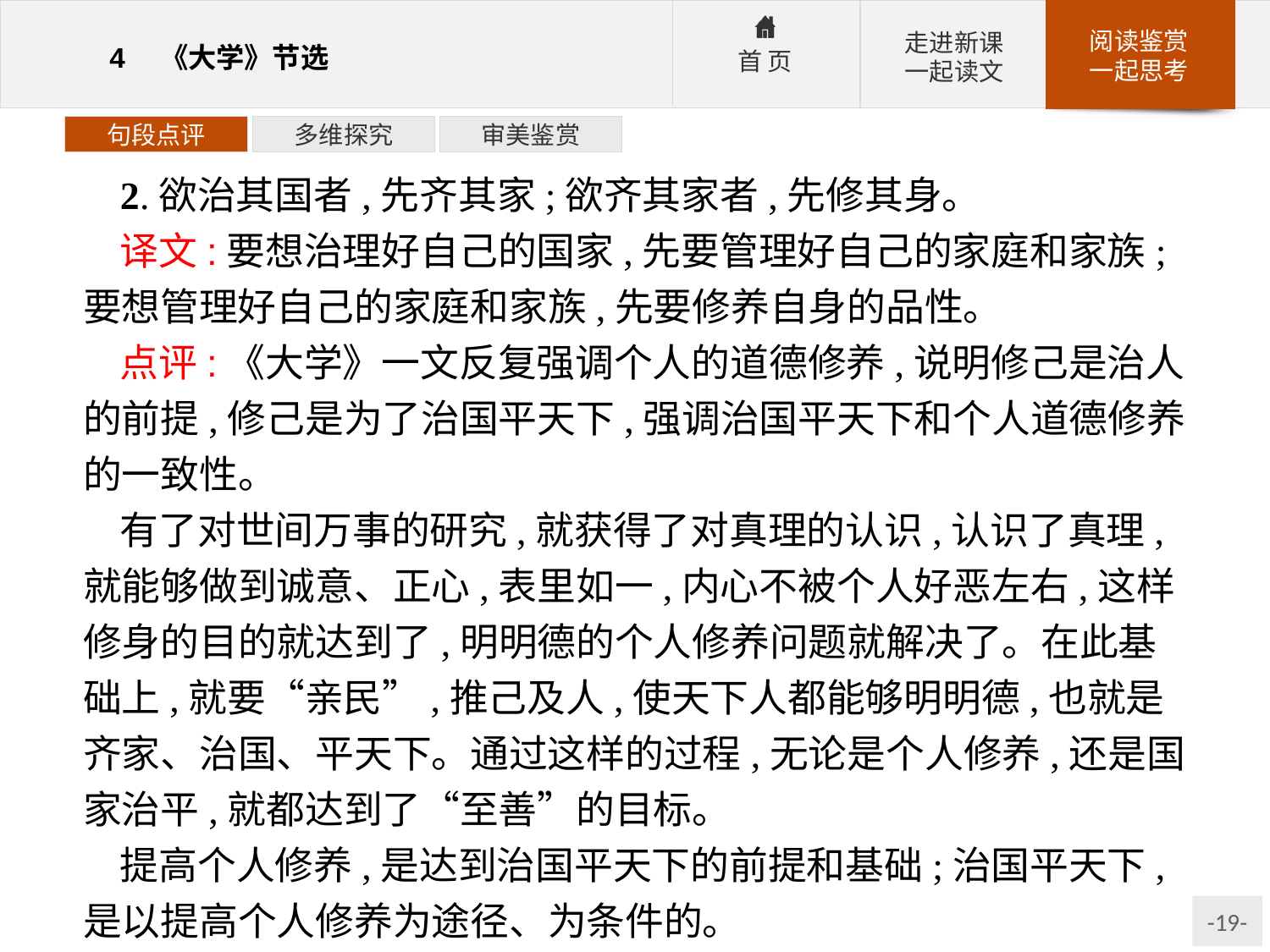

句段点评
多维探究
审美鉴赏
2.欲治其国者,先齐其家;欲齐其家者,先修其身。
译文:要想治理好自己的国家,先要管理好自己的家庭和家族;要想管理好自己的家庭和家族,先要修养自身的品性。
点评:《大学》一文反复强调个人的道德修养,说明修己是治人的前提,修己是为了治国平天下,强调治国平天下和个人道德修养的一致性。
有了对世间万事的研究,就获得了对真理的认识,认识了真理,就能够做到诚意、正心,表里如一,内心不被个人好恶左右,这样修身的目的就达到了,明明德的个人修养问题就解决了。在此基础上,就要“亲民”,推己及人,使天下人都能够明明德,也就是齐家、治国、平天下。通过这样的过程,无论是个人修养,还是国家治平,就都达到了“至善”的目标。
提高个人修养,是达到治国平天下的前提和基础;治国平天下,是以提高个人修养为途径、为条件的。